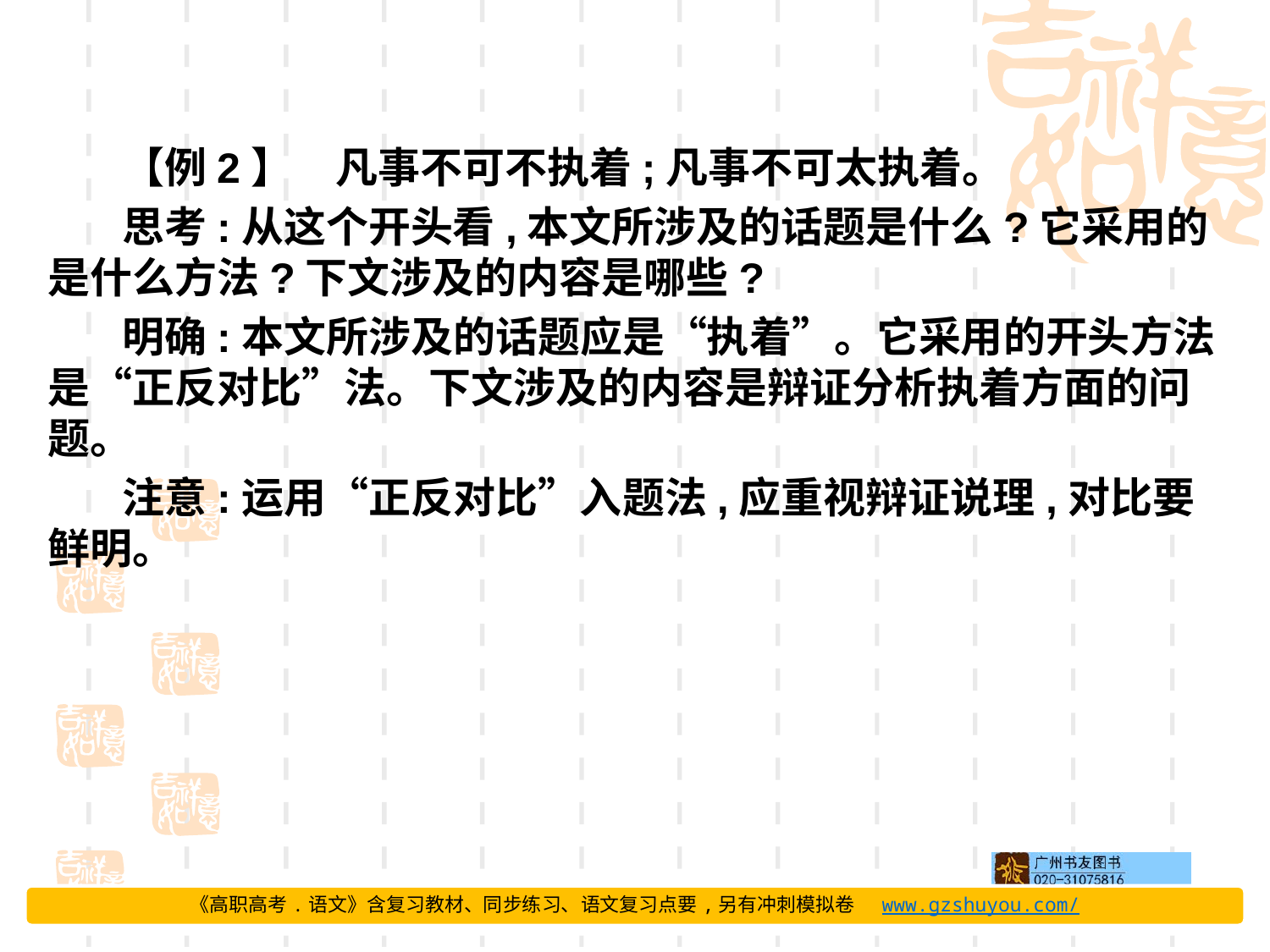

【例2】　凡事不可不执着;凡事不可太执着。
思考:从这个开头看,本文所涉及的话题是什么?它采用的是什么方法?下文涉及的内容是哪些?
明确:本文所涉及的话题应是“执着”。它采用的开头方法是“正反对比”法。下文涉及的内容是辩证分析执着方面的问题。
注意:运用“正反对比”入题法,应重视辩证说理,对比要鲜明。